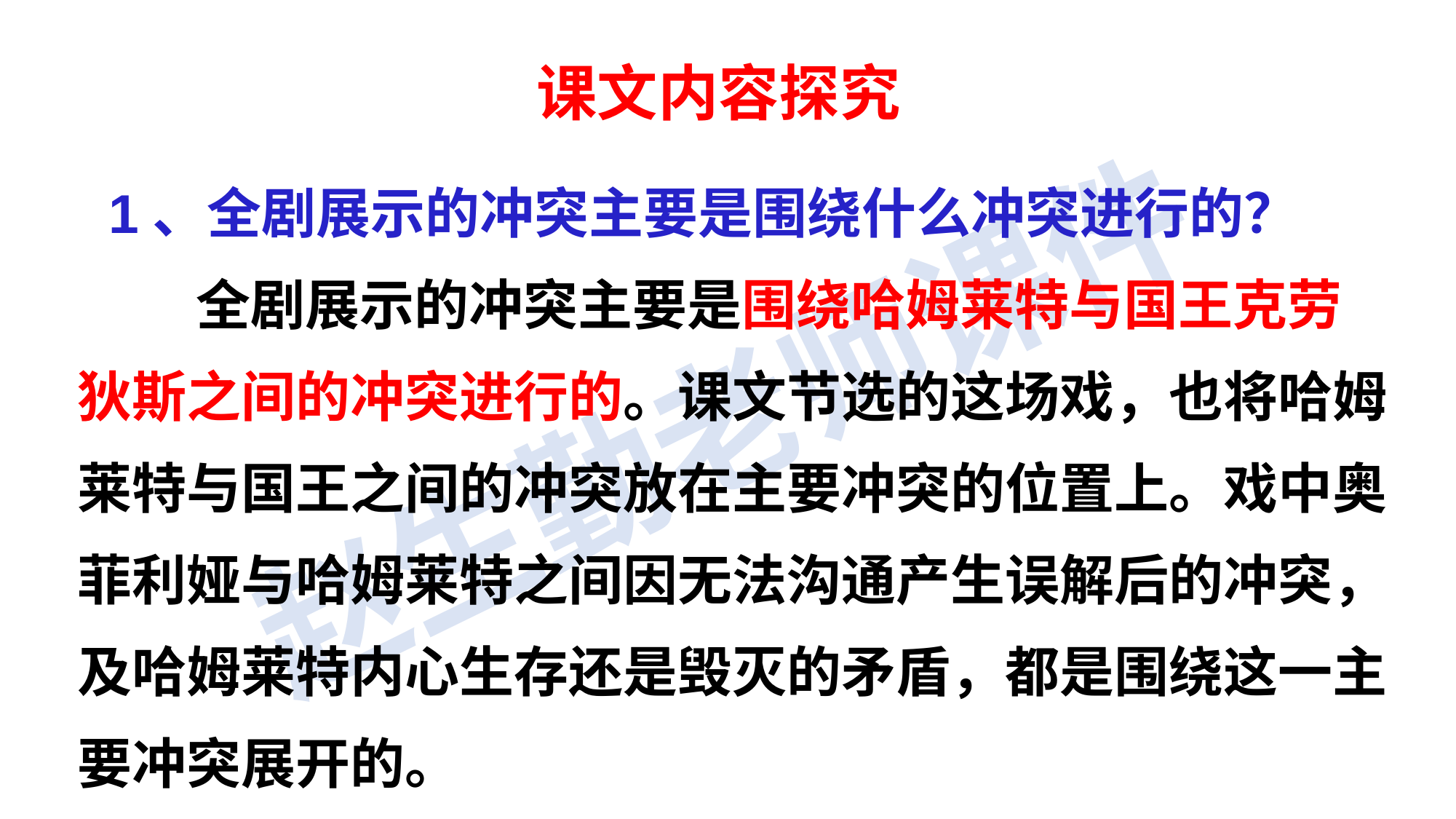

课文内容探究
1、全剧展示的冲突主要是围绕什么冲突进行的？
      全剧展示的冲突主要是围绕哈姆莱特与国王克劳狄斯之间的冲突进行的。课文节选的这场戏，也将哈姆莱特与国王之间的冲突放在主要冲突的位置上。戏中奥菲利娅与哈姆莱特之间因无法沟通产生误解后的冲突，及哈姆莱特内心生存还是毁灭的矛盾，都是围绕这一主要冲突展开的。